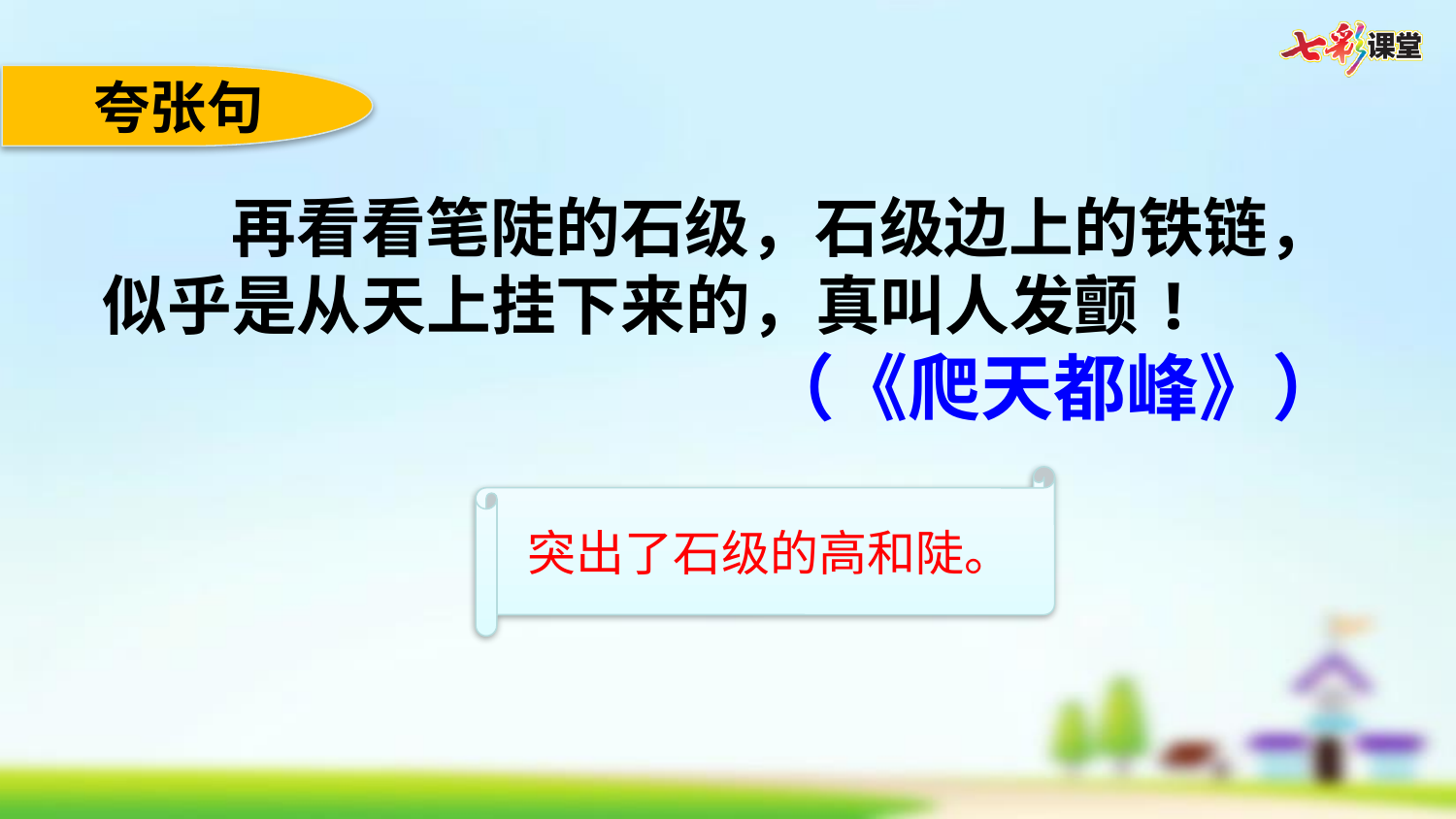

夸张句
再看看笔陡的石级，石级边上的铁链，似乎是从天上挂下来的，真叫人发颤!
 （《爬天都峰》）
突出了石级的高和陡。